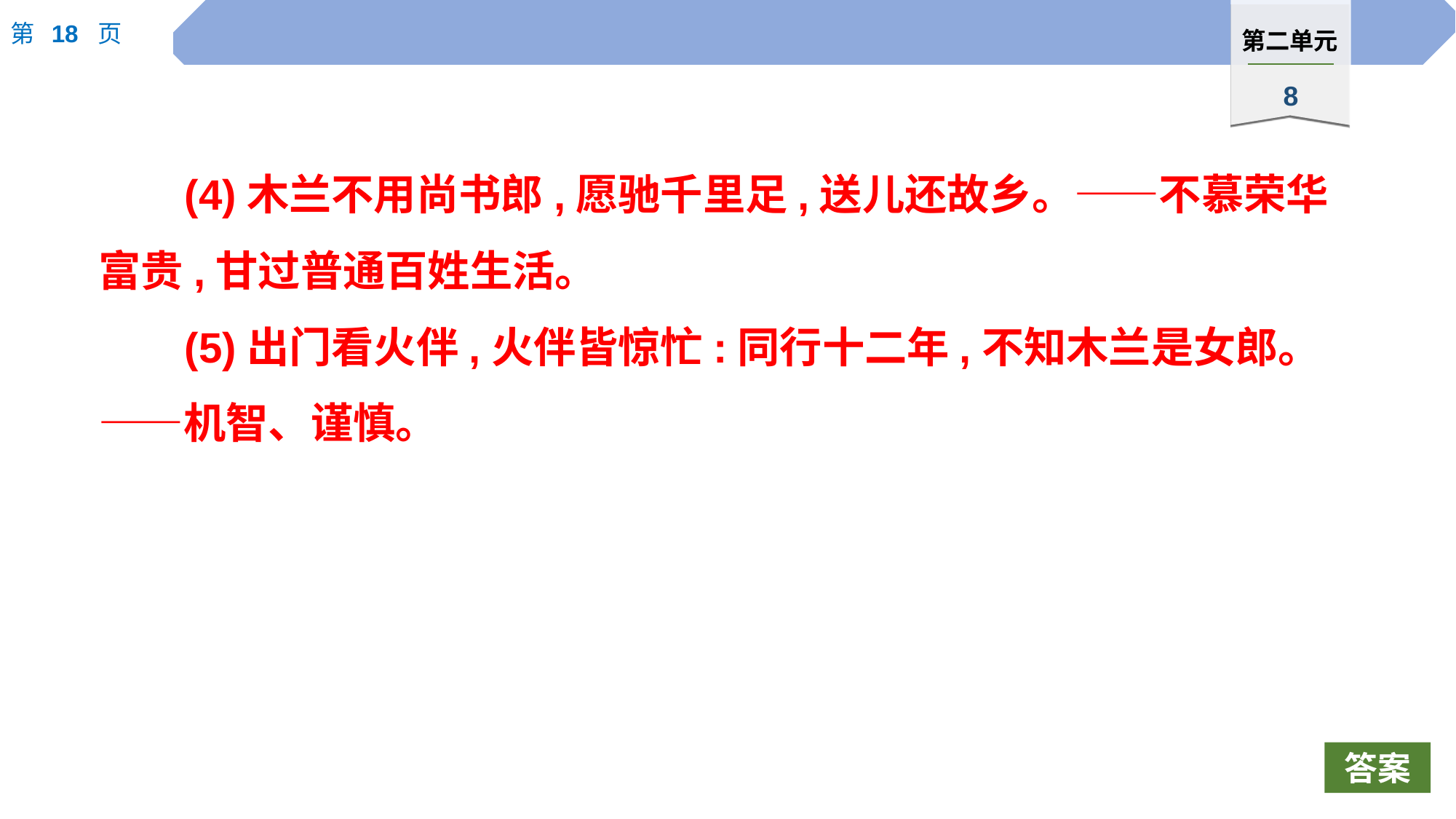

(4)木兰不用尚书郎,愿驰千里足,送儿还故乡。——不慕荣华富贵,甘过普通百姓生活。
(5)出门看火伴,火伴皆惊忙:同行十二年,不知木兰是女郎。——机智、谨慎。

答案